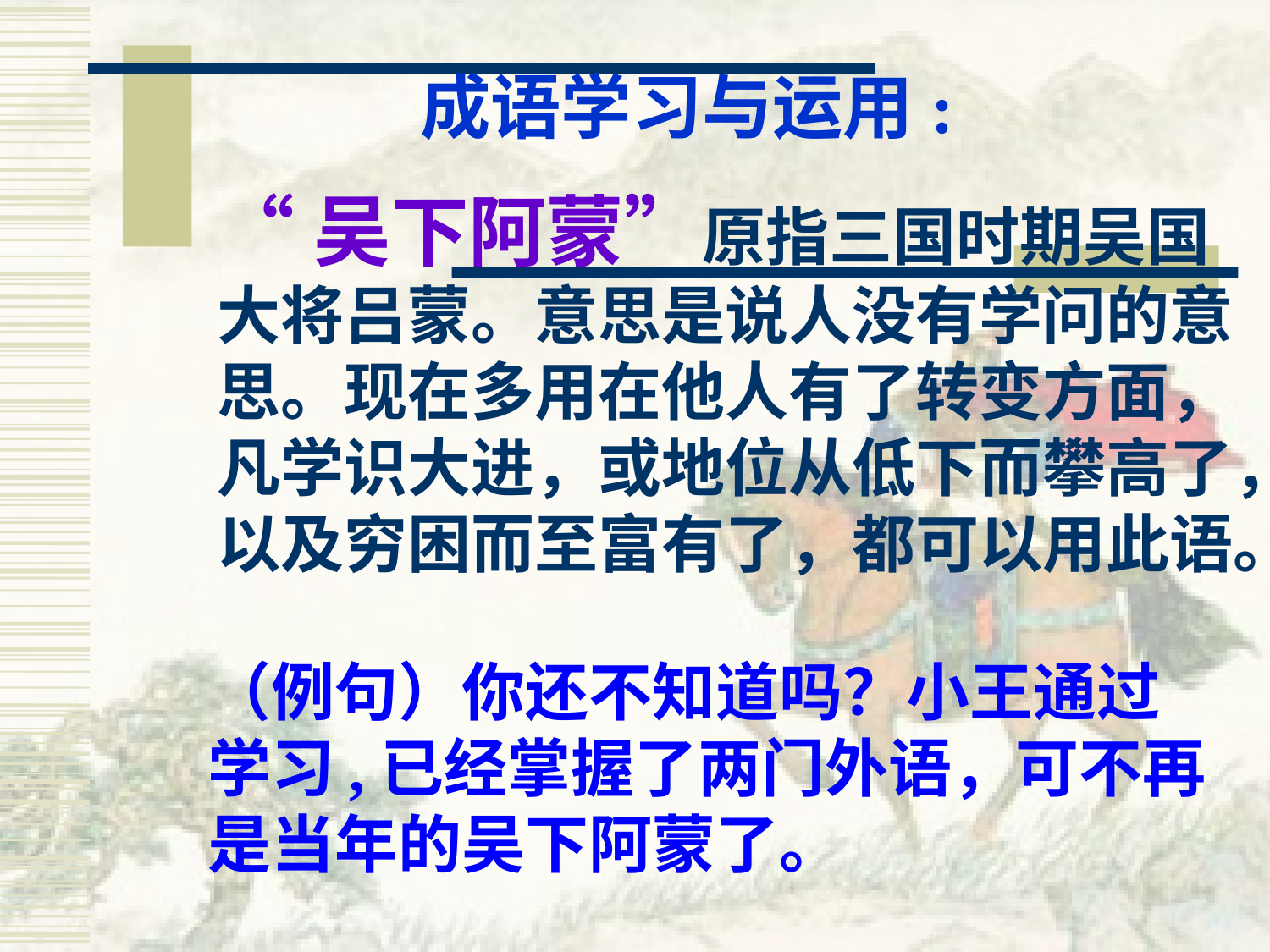

成语学习与运用:
“吴下阿蒙”原指三国时期吴国大将吕蒙。意思是说人没有学问的意思。现在多用在他人有了转变方面，凡学识大进，或地位从低下而攀高了，以及穷困而至富有了，都可以用此语。
（例句）你还不知道吗？小王通过学习,已经掌握了两门外语，可不再是当年的吴下阿蒙了。